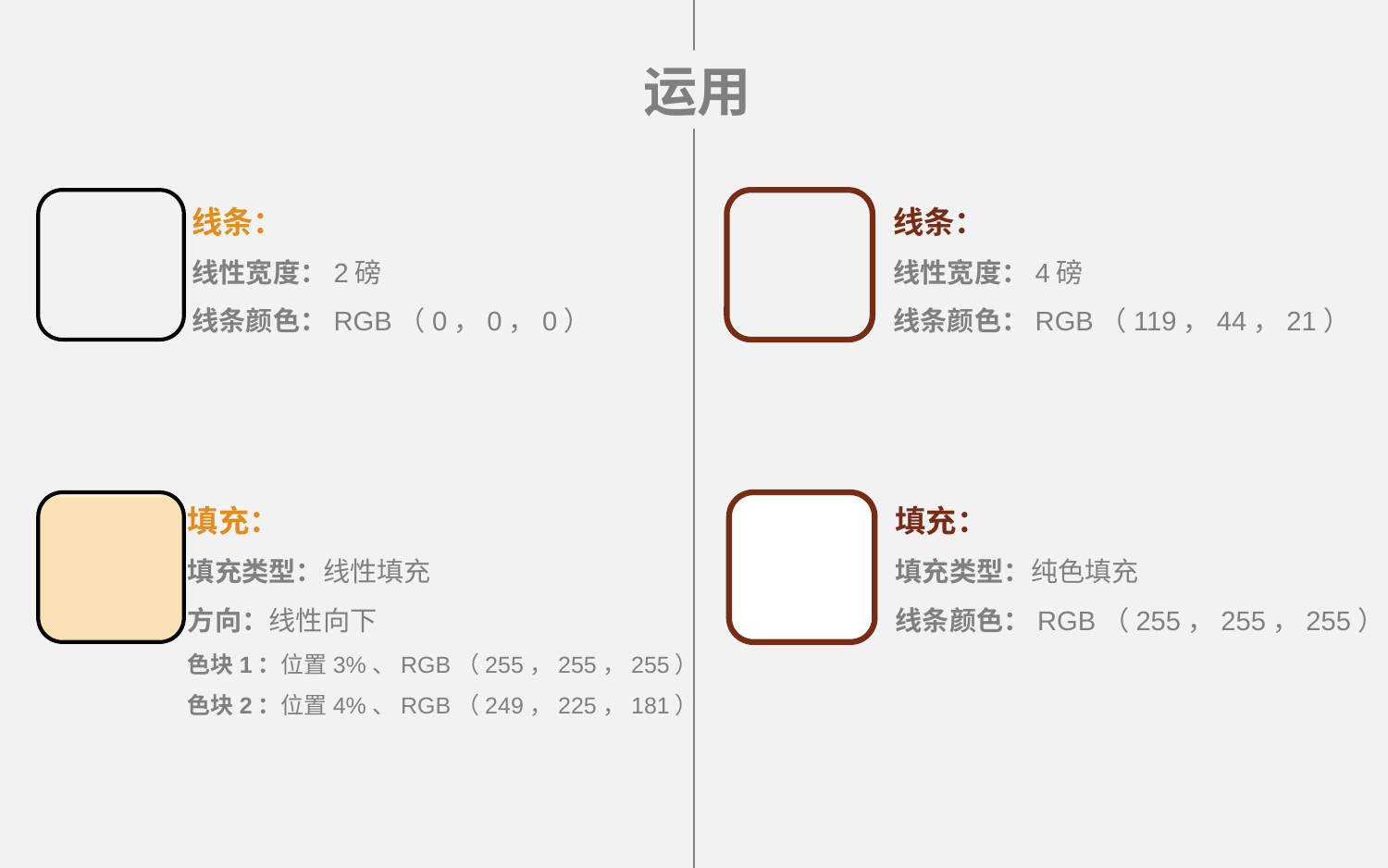

运用
线条：
线性宽度：2磅
线条颜色：RGB（0，0，0）
线条：
线性宽度：4磅
线条颜色：RGB（119，44，21）

填充：
填充类型：线性填充
方向：线性向下
色块1：位置3%、RGB（255，255，255）
色块2：位置4%、RGB（249，225，181）
填充：
填充类型：纯色填充
线条颜色：RGB（255，255，255）